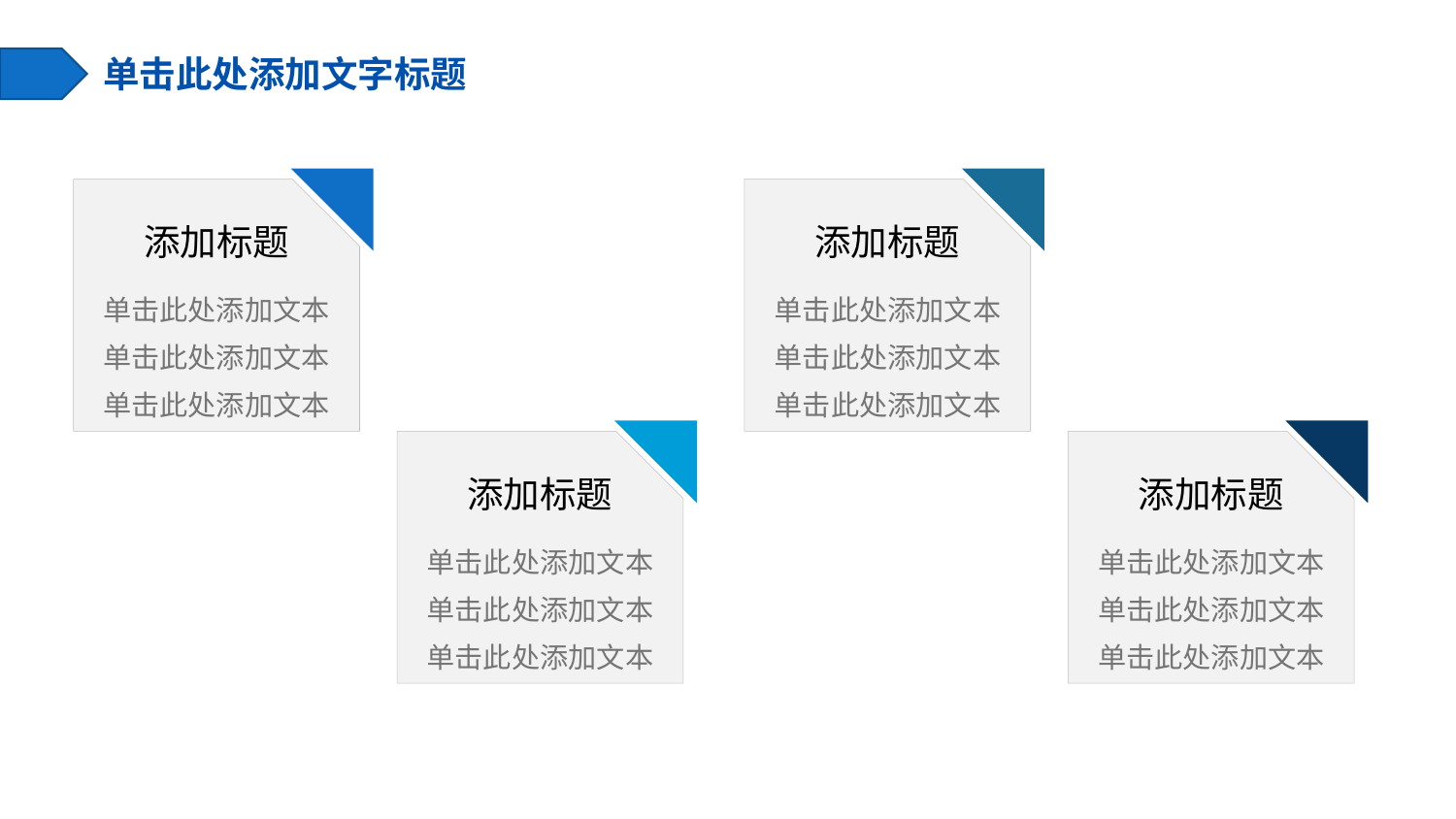

添加标题
单击此处添加文本单击此处添加文本单击此处添加文本

添加标题
单击此处添加文本单击此处添加文本单击此处添加文本

添加标题
单击此处添加文本单击此处添加文本单击此处添加文本

添加标题
单击此处添加文本单击此处添加文本单击此处添加文本